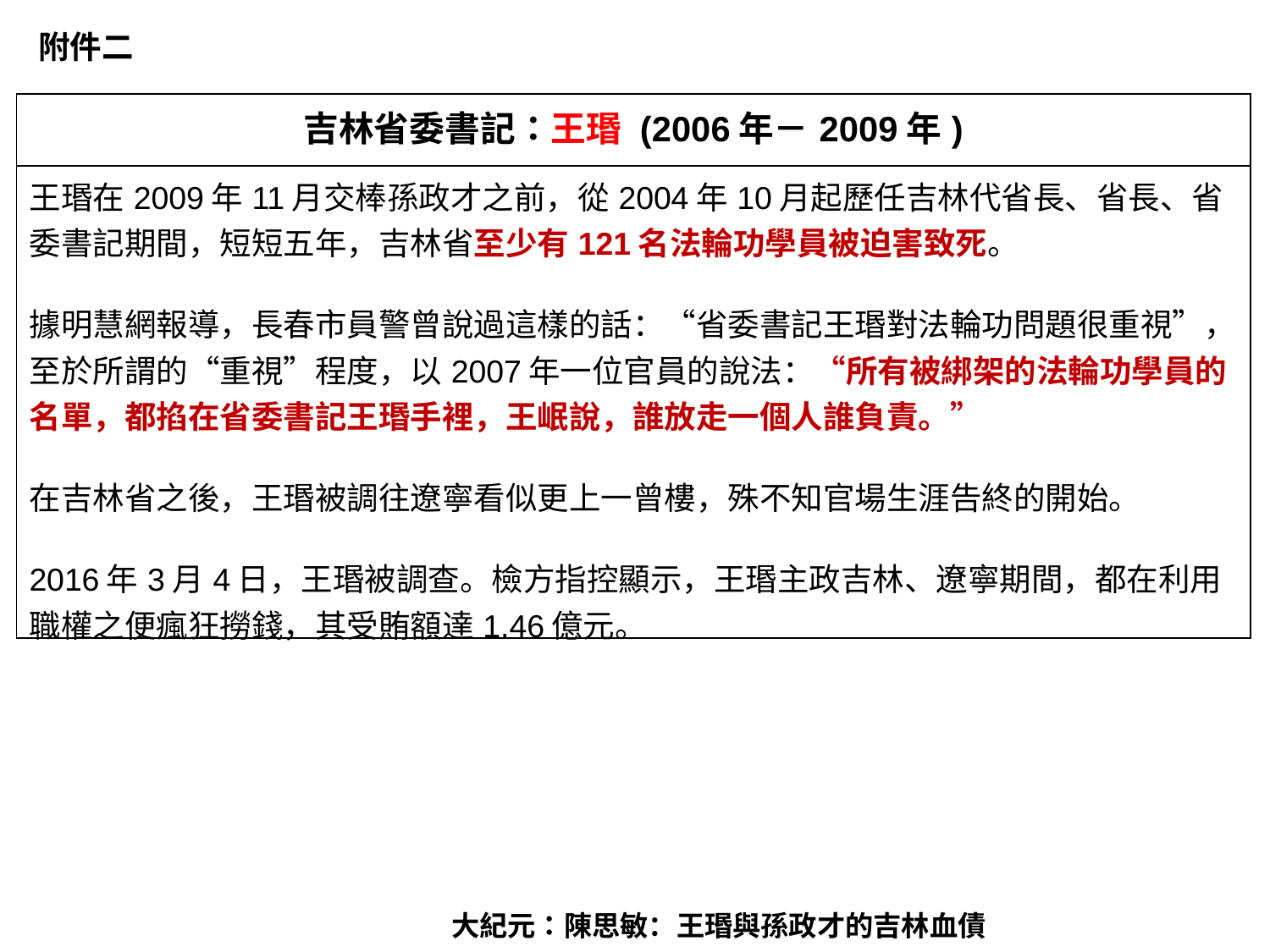

附件二
| 吉林省委書記：王瑉 (2006年－2009年) |
| --- |
| 王瑉在2009年11月交棒孫政才之前，從2004年10月起歷任吉林代省長、省長、省委書記期間，短短五年，吉林省至少有121名法輪功學員被迫害致死。 據明慧網報導，長春市員警曾說過這樣的話：“省委書記王瑉對法輪功問題很重視”，至於所謂的“重視”程度，以2007年一位官員的說法：“所有被綁架的法輪功學員的名單，都掐在省委書記王瑉手裡，王岷說，誰放走一個人誰負責。” 在吉林省之後，王瑉被調往遼寧看似更上一曾樓，殊不知官場生涯告終的開始。 2016年3月4日，王瑉被調查。檢方指控顯示，王瑉主政吉林、遼寧期間，都在利用職權之便瘋狂撈錢，其受賄額達1.46億元。 |
大紀元：陳思敏：王瑉與孫政才的吉林血債